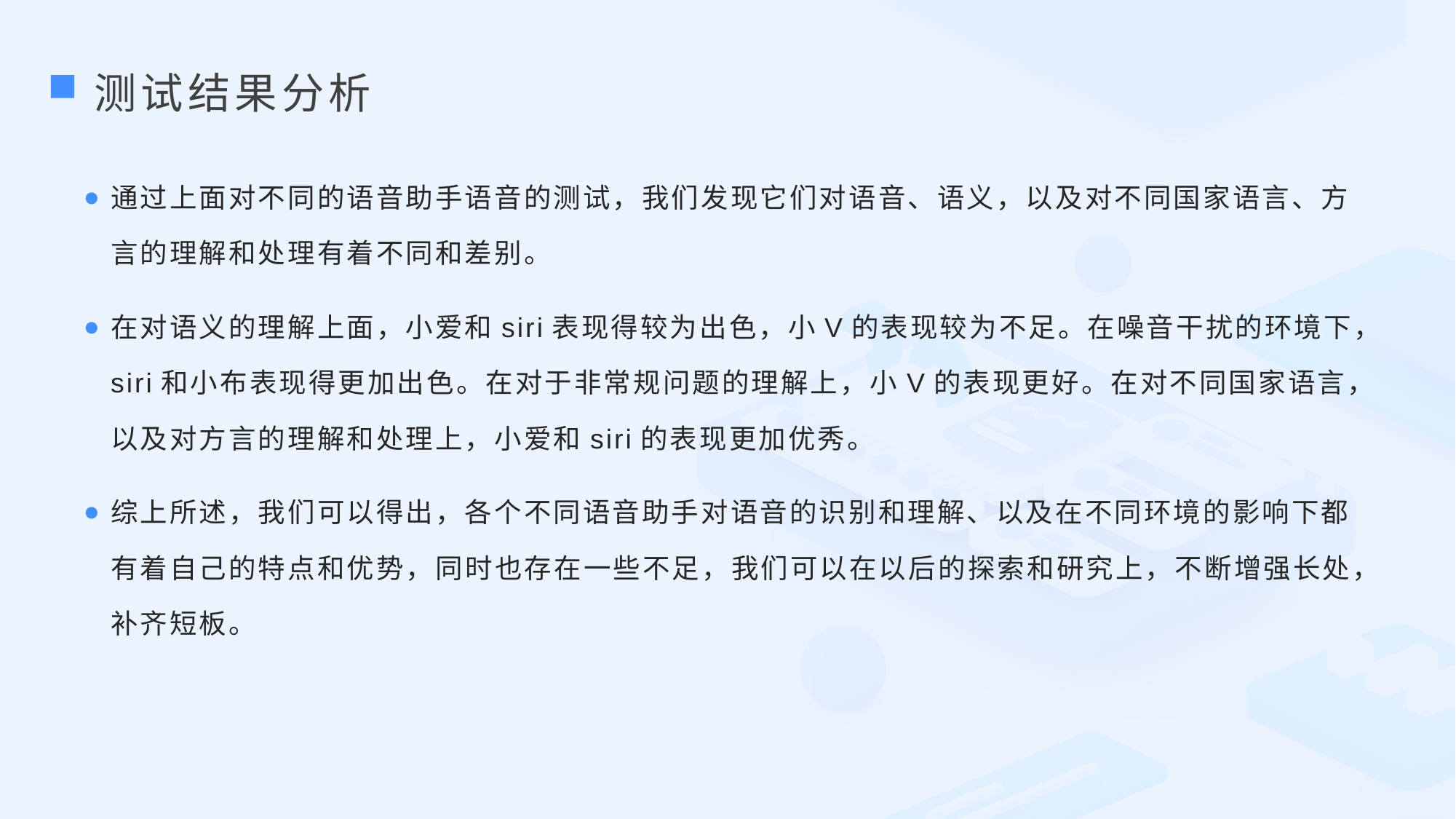

测试结果分析
通过上面对不同的语音助手语音的测试，我们发现它们对语音、语义，以及对不同国家语言、方言的理解和处理有着不同和差别。
在对语义的理解上面，小爱和siri表现得较为出色，小V的表现较为不足。在噪音干扰的环境下，siri和小布表现得更加出色。在对于非常规问题的理解上，小V的表现更好。在对不同国家语言，以及对方言的理解和处理上，小爱和siri的表现更加优秀。
综上所述，我们可以得出，各个不同语音助手对语音的识别和理解、以及在不同环境的影响下都有着自己的特点和优势，同时也存在一些不足，我们可以在以后的探索和研究上，不断增强长处，补齐短板。